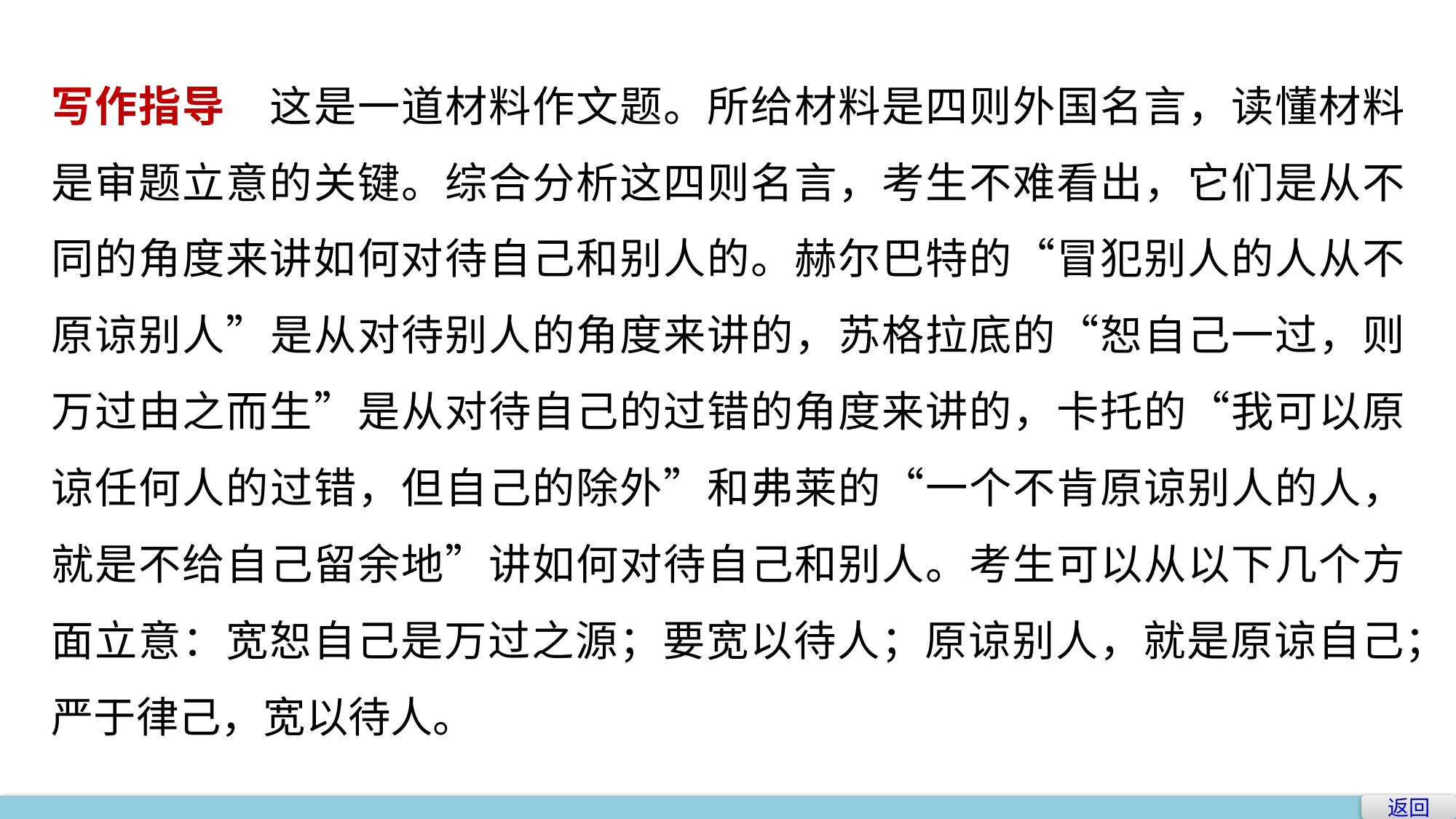

写作指导　这是一道材料作文题。所给材料是四则外国名言，读懂材料是审题立意的关键。综合分析这四则名言，考生不难看出，它们是从不同的角度来讲如何对待自己和别人的。赫尔巴特的“冒犯别人的人从不原谅别人”是从对待别人的角度来讲的，苏格拉底的“恕自己一过，则万过由之而生”是从对待自己的过错的角度来讲的，卡托的“我可以原谅任何人的过错，但自己的除外”和弗莱的“一个不肯原谅别人的人，就是不给自己留余地”讲如何对待自己和别人。考生可以从以下几个方面立意：宽恕自己是万过之源；要宽以待人；原谅别人，就是原谅自己；严于律己，宽以待人。
返回